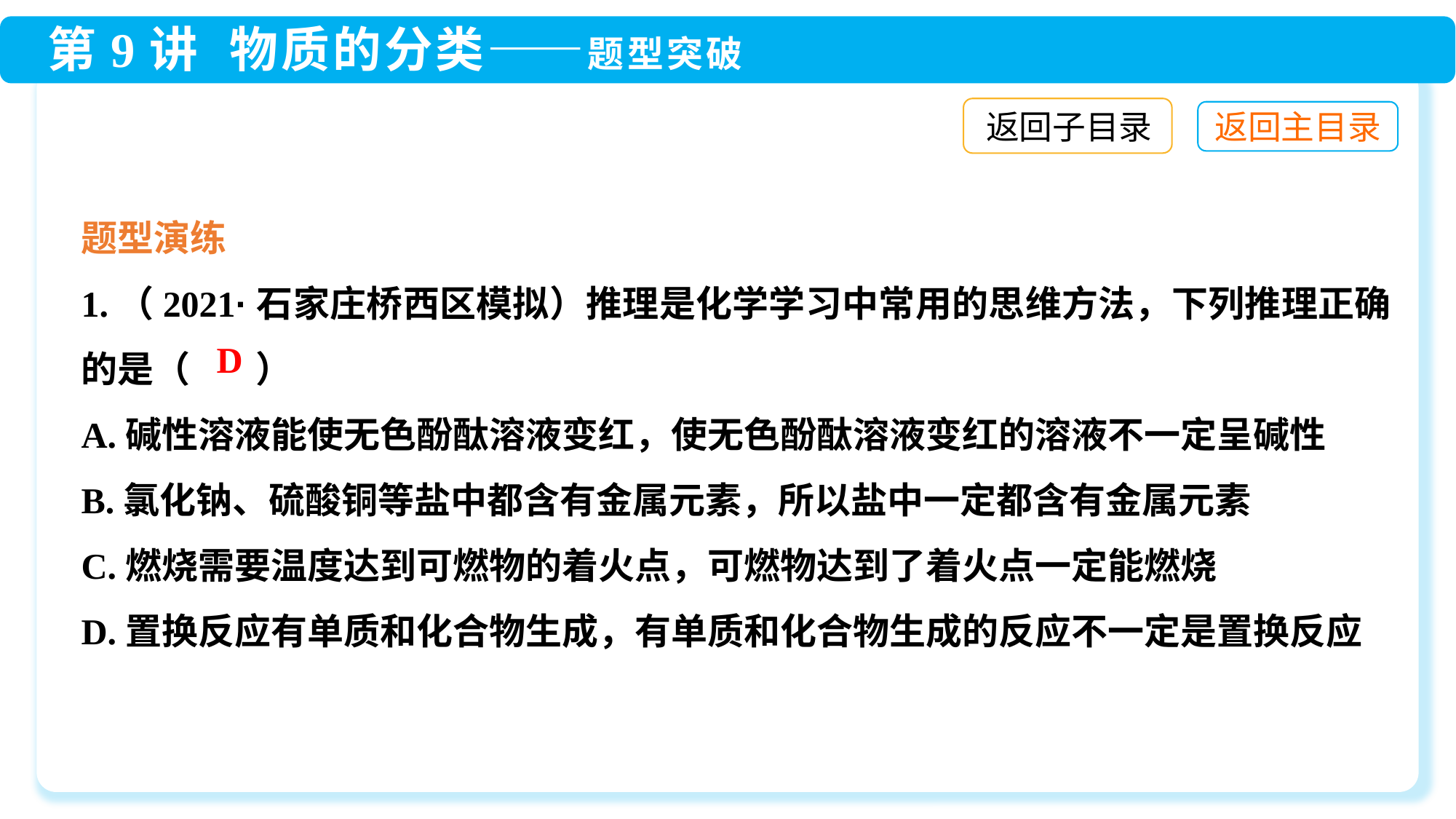

返回子目录
题型演练
1.（2021·石家庄桥西区模拟）推理是化学学习中常用的思维方法，下列推理正确的是（        ）
A.碱性溶液能使无色酚酞溶液变红，使无色酚酞溶液变红的溶液不一定呈碱性
B.氯化钠、硫酸铜等盐中都含有金属元素，所以盐中一定都含有金属元素
C.燃烧需要温度达到可燃物的着火点，可燃物达到了着火点一定能燃烧
D.置换反应有单质和化合物生成，有单质和化合物生成的反应不一定是置换反应
D